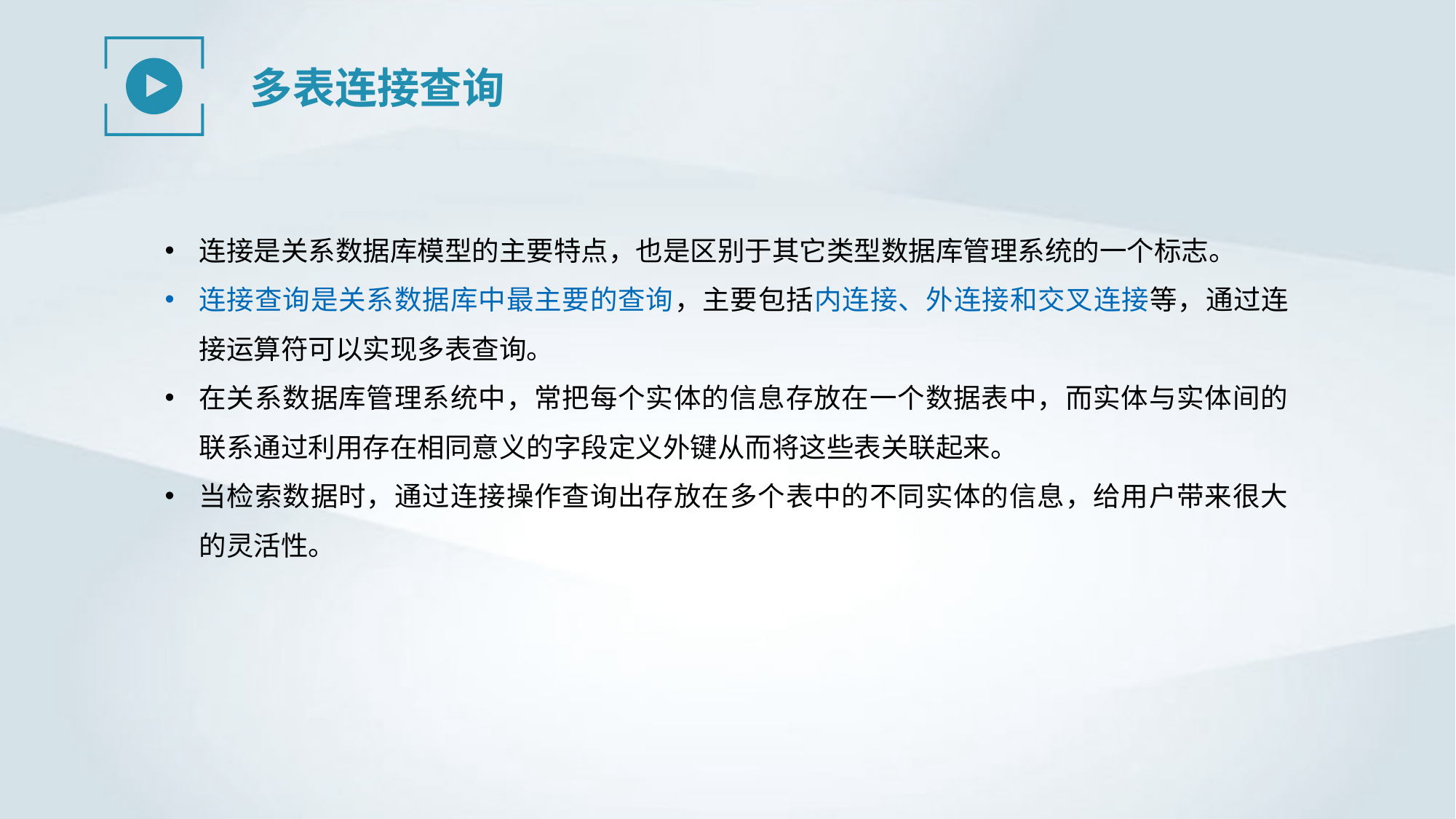

多表连接查询
连接是关系数据库模型的主要特点，也是区别于其它类型数据库管理系统的一个标志。
连接查询是关系数据库中最主要的查询，主要包括内连接、外连接和交叉连接等，通过连接运算符可以实现多表查询。
在关系数据库管理系统中，常把每个实体的信息存放在一个数据表中，而实体与实体间的联系通过利用存在相同意义的字段定义外键从而将这些表关联起来。
当检索数据时，通过连接操作查询出存放在多个表中的不同实体的信息，给用户带来很大的灵活性。